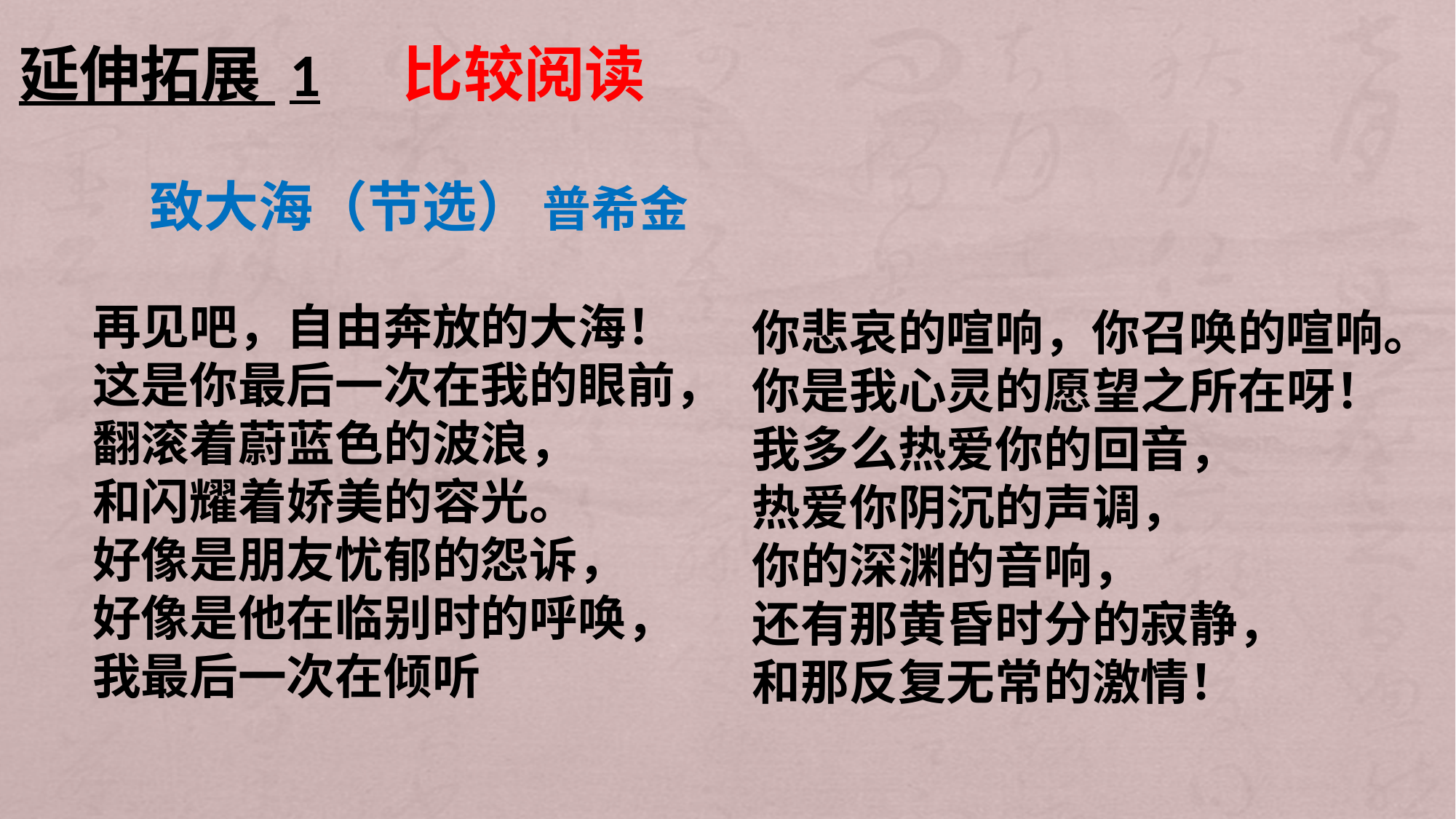

延伸拓展 1     比较阅读
     致大海（节选） 普希金

再见吧，自由奔放的大海！
这是你最后一次在我的眼前，
翻滚着蔚蓝色的波浪，
和闪耀着娇美的容光。
好像是朋友忧郁的怨诉，
好像是他在临别时的呼唤，
我最后一次在倾听

你悲哀的喧响，你召唤的喧响。
你是我心灵的愿望之所在呀！
我多么热爱你的回音，
热爱你阴沉的声调，
你的深渊的音响，
还有那黄昏时分的寂静，
和那反复无常的激情！